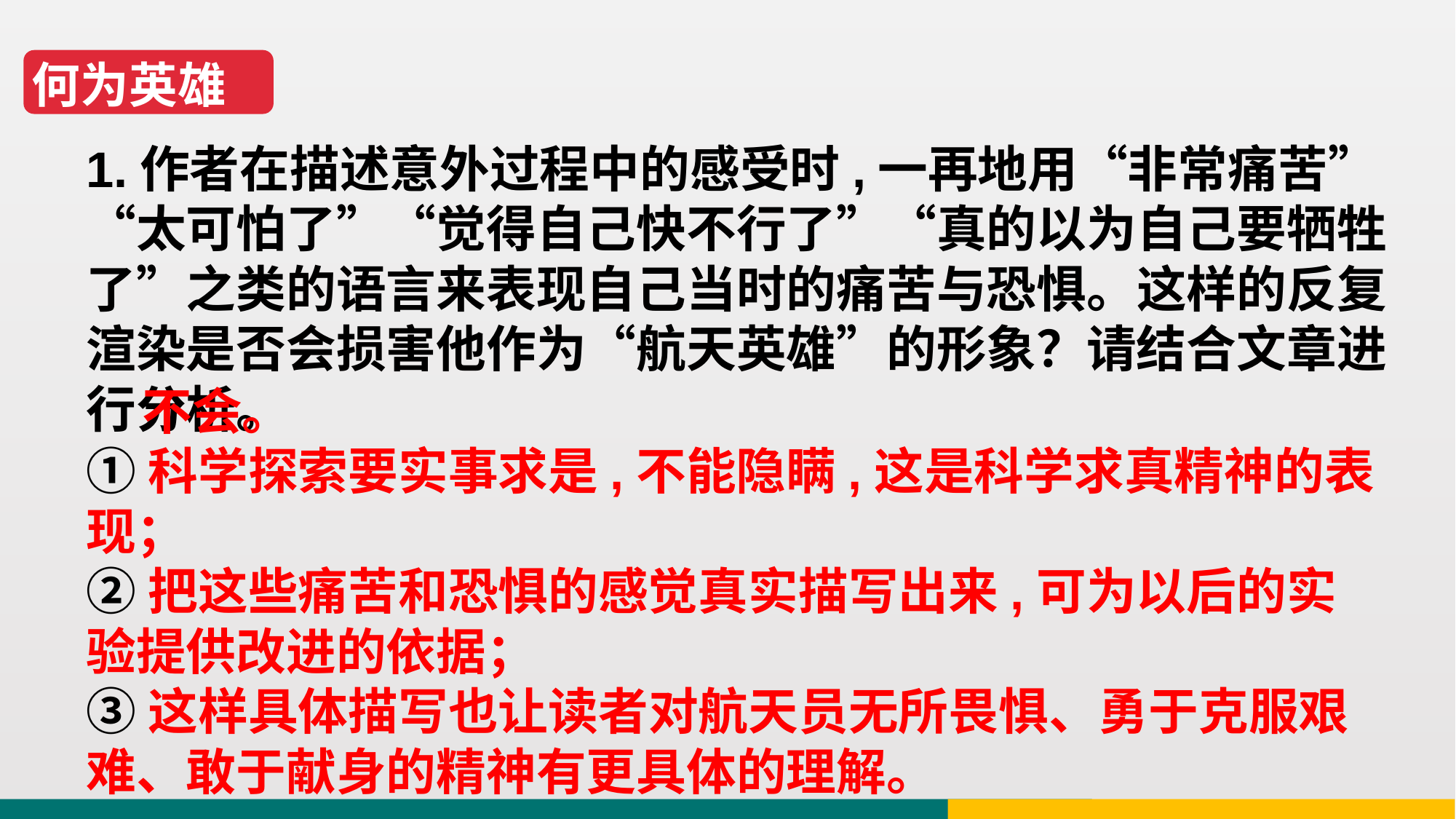

何为英雄

1.作者在描述意外过程中的感受时,一再地用“非常痛苦”“太可怕了”“觉得自己快不行了”“真的以为自己要牺牲了”之类的语言来表现自己当时的痛苦与恐惧。这样的反复渲染是否会损害他作为“航天英雄”的形象？请结合文章进行分析。
    不会。
①科学探索要实事求是,不能隐瞒,这是科学求真精神的表现；
②把这些痛苦和恐惧的感觉真实描写出来,可为以后的实验提供改进的依据；
③这样具体描写也让读者对航天员无所畏惧、勇于克服艰难、敢于献身的精神有更具体的理解。